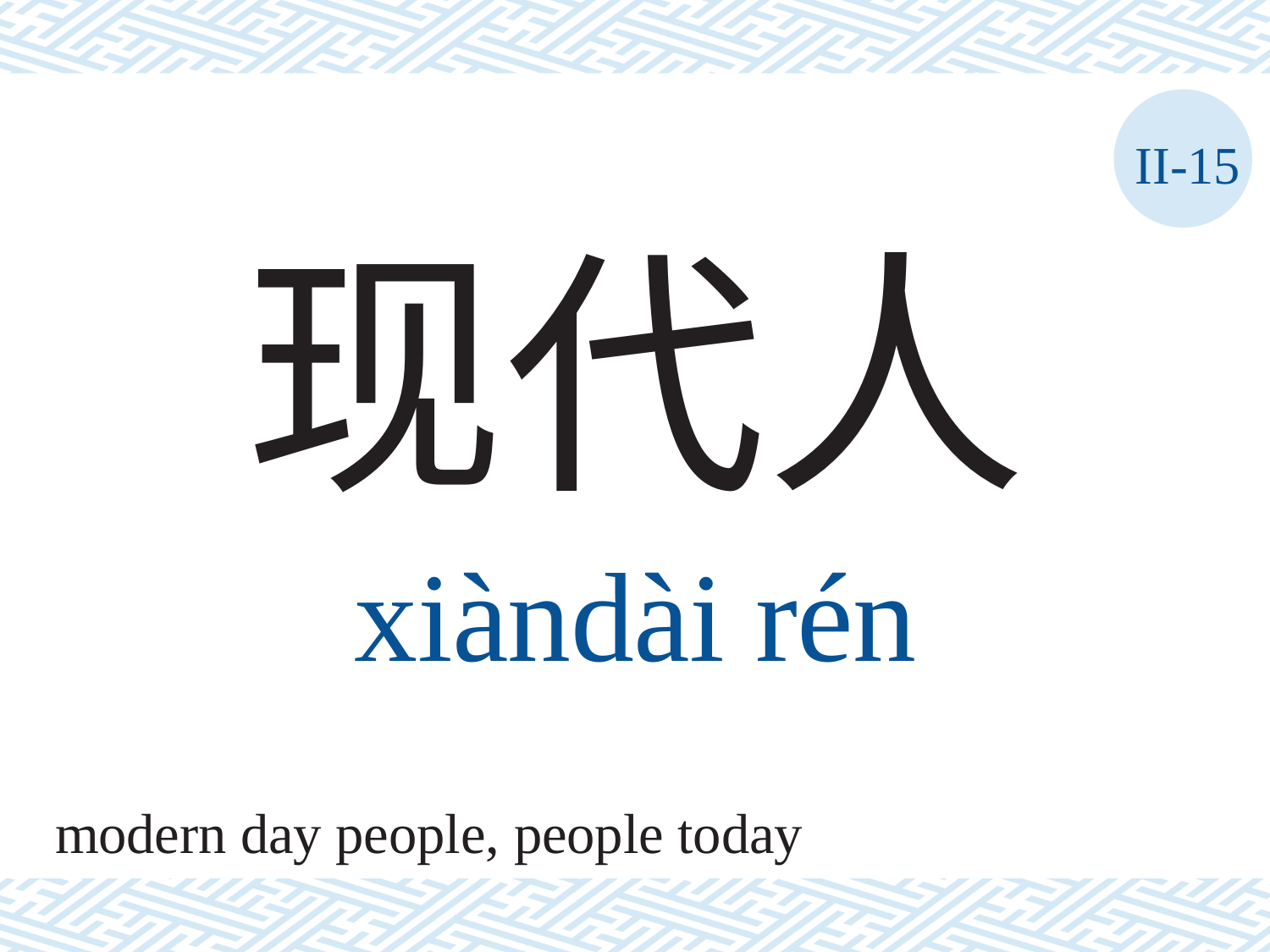

II-15
现代人
xiàndài rén
modern day people, people today